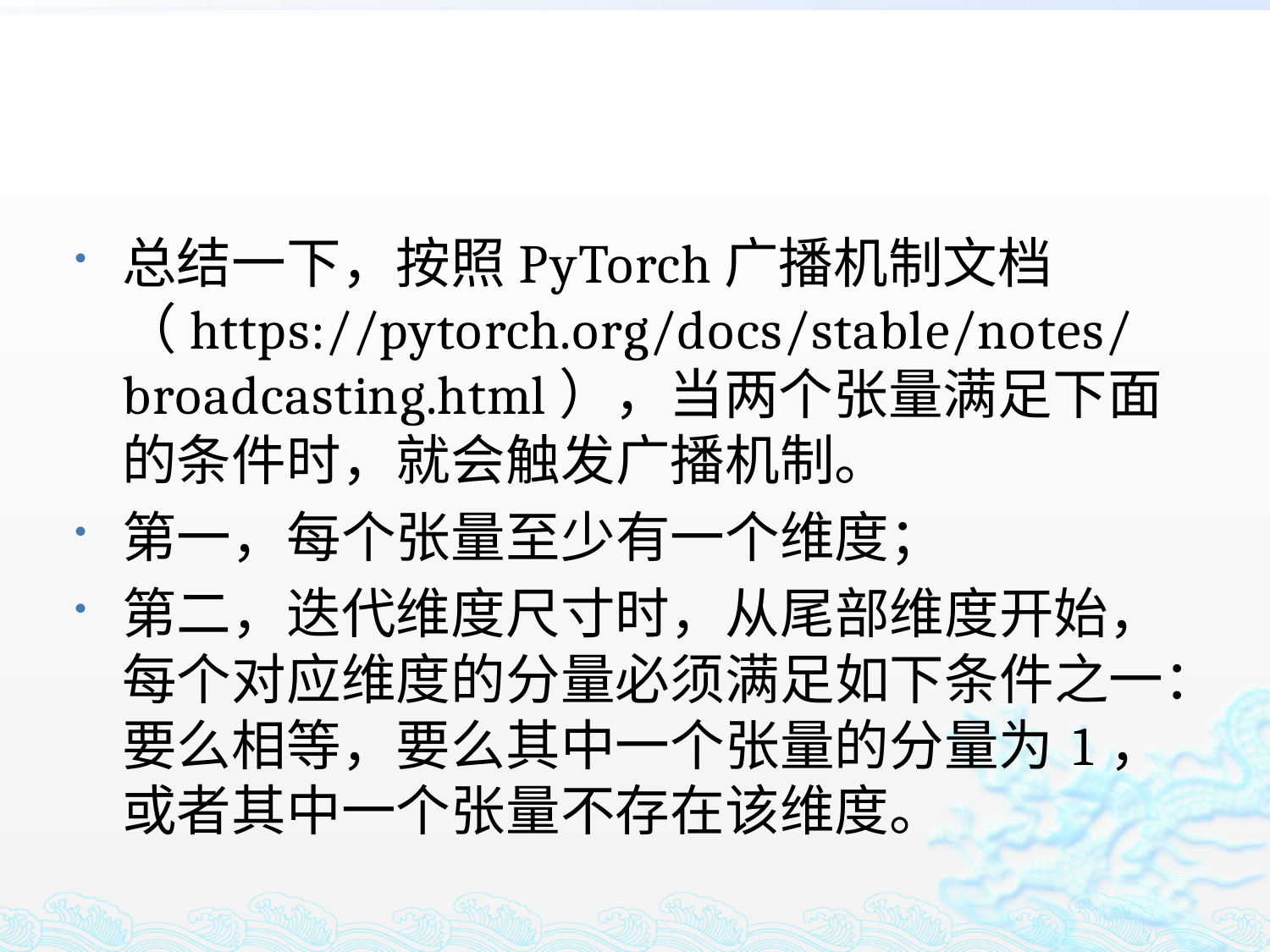

#
总结一下，按照PyTorch广播机制文档（https://pytorch.org/docs/stable/notes/broadcasting.html），当两个张量满足下面的条件时，就会触发广播机制。
第一，每个张量至少有一个维度；
第二，迭代维度尺寸时，从尾部维度开始，每个对应维度的分量必须满足如下条件之一：要么相等，要么其中一个张量的分量为1，或者其中一个张量不存在该维度。